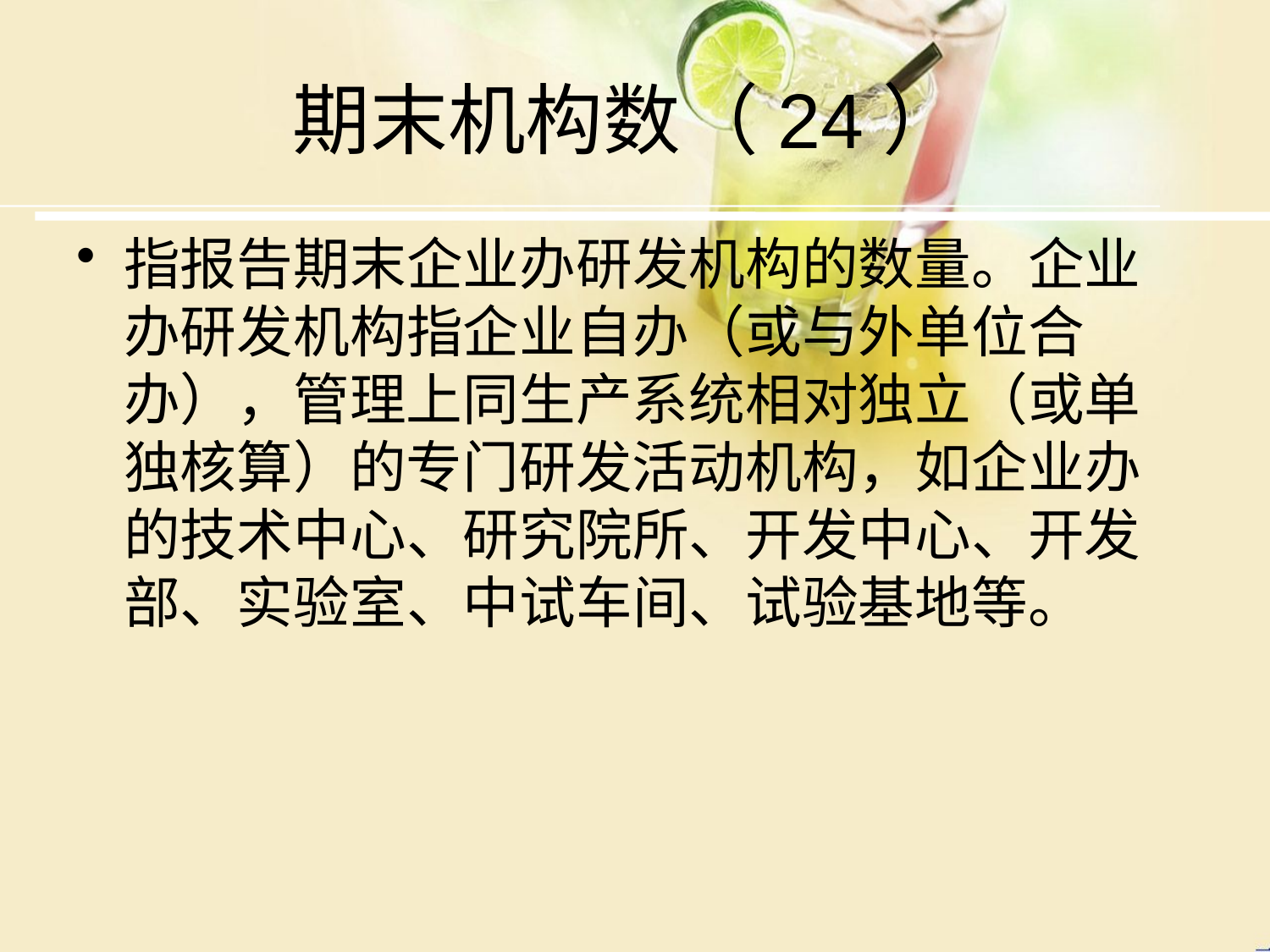

# 期末机构数（24）
指报告期末企业办研发机构的数量。企业办研发机构指企业自办（或与外单位合办），管理上同生产系统相对独立（或单独核算）的专门研发活动机构，如企业办的技术中心、研究院所、开发中心、开发部、实验室、中试车间、试验基地等。